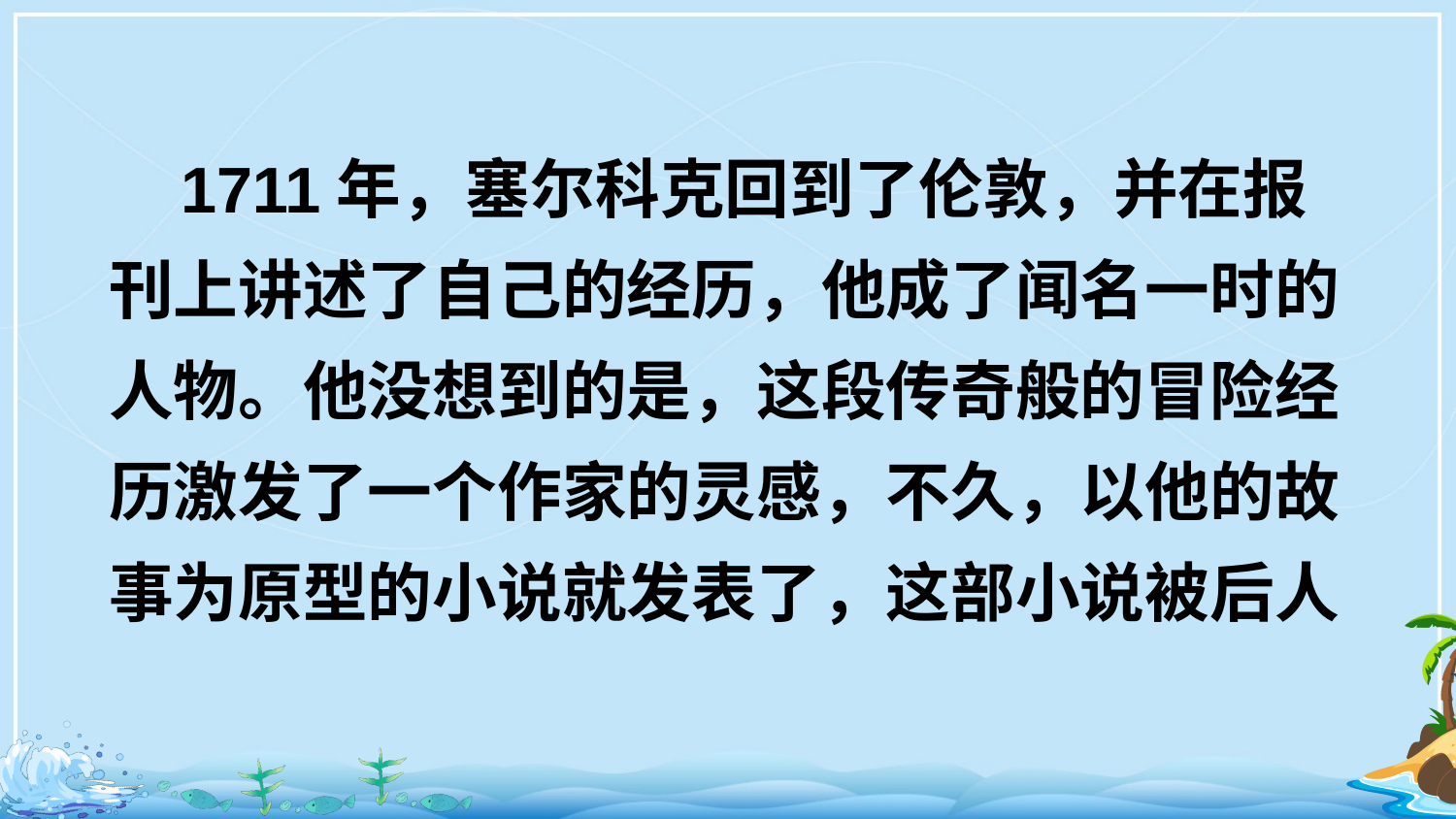

1711年，塞尔科克回到了伦敦，并在报刊上讲述了自己的经历，他成了闻名一时的人物。他没想到的是，这段传奇般的冒险经历激发了一个作家的灵感，不久，以他的故事为原型的小说就发表了，这部小说被后人